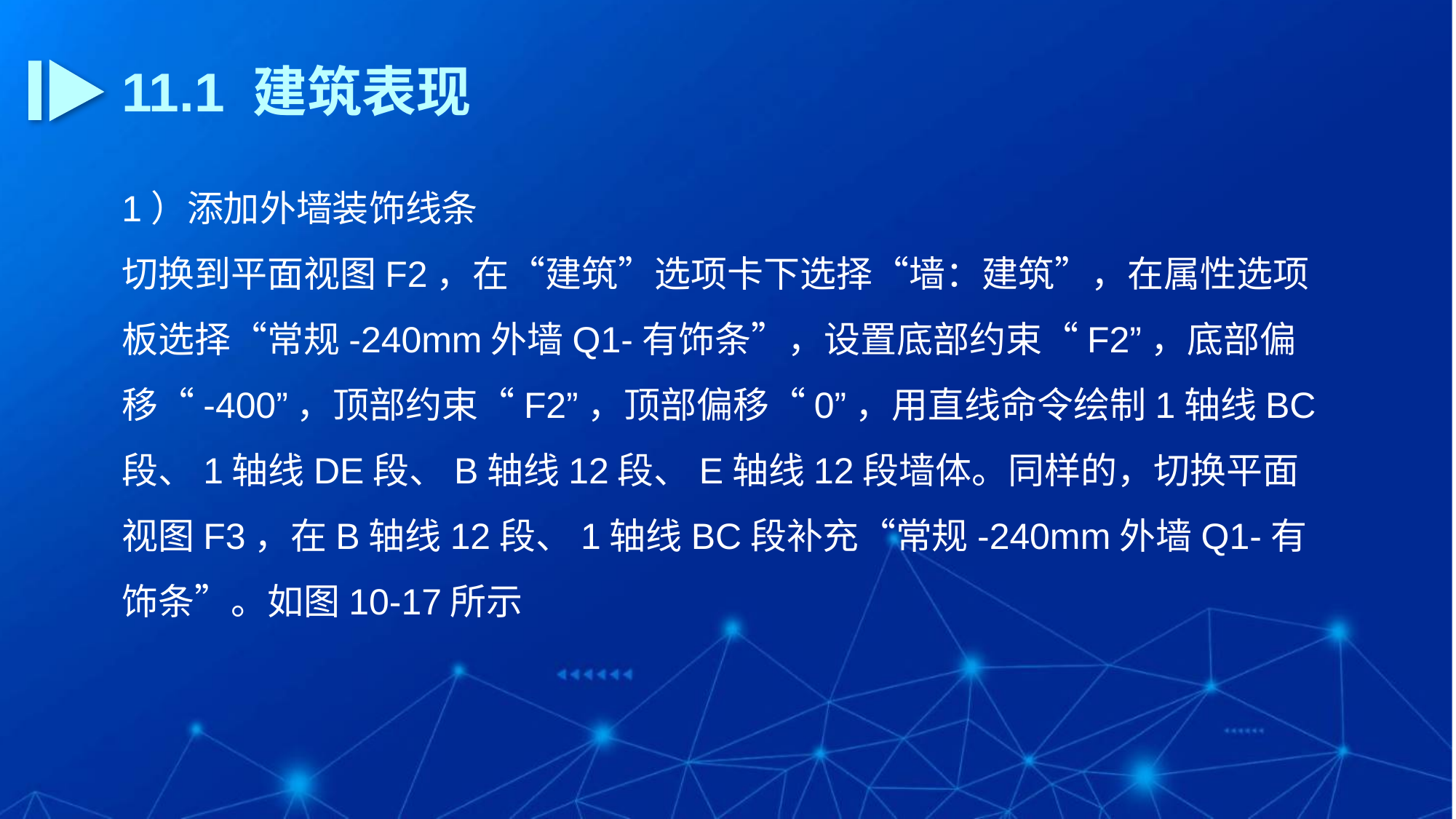

11.1 建筑表现

1）添加外墙装饰线条
切换到平面视图F2，在“建筑”选项卡下选择“墙：建筑”，在属性选项板选择“常规-240mm外墙Q1-有饰条”，设置底部约束“F2”，底部偏移“-400”，顶部约束“F2”，顶部偏移“0”，用直线命令绘制1轴线BC段、1轴线DE段、B轴线12段、E轴线12段墙体。同样的，切换平面视图F3，在B轴线12段、1轴线BC段补充“常规-240mm外墙Q1-有饰条”。如图10-17所示